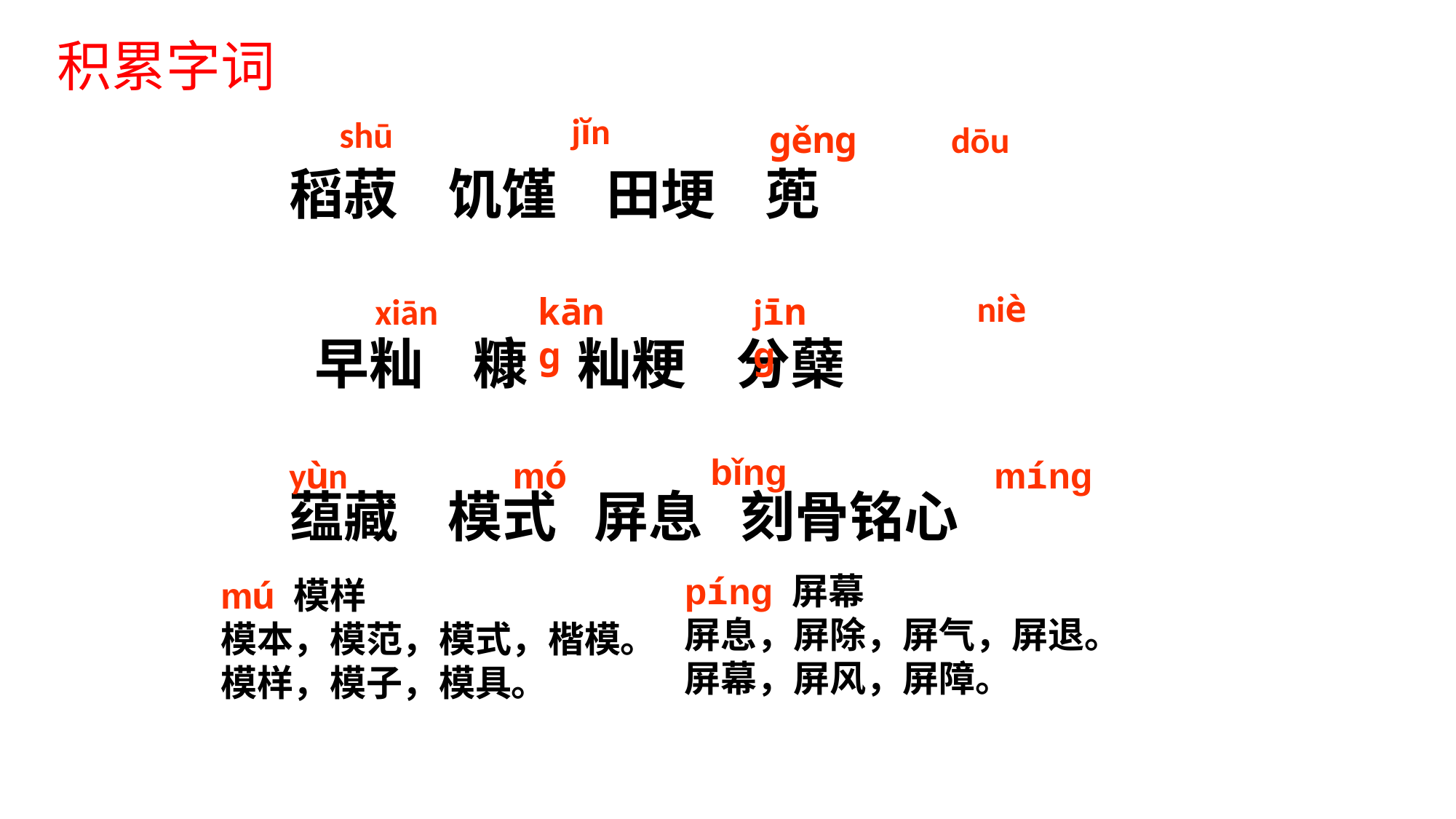

积累字词
jĭn
shū
gěng
dōu
稻菽    饥馑    田埂    蔸

 早籼    糠    籼粳    分蘖

蕴藏    模式   屏息   刻骨铭心
niè
kāng
xiān
jīng
bǐng
yùn
mó
míng
píng 屏幕
屏息，屏除，屏气，屏退。
屏幕，屏风，屏障。
mú 模样
模本，模范，模式，楷模。
模样，模子，模具。